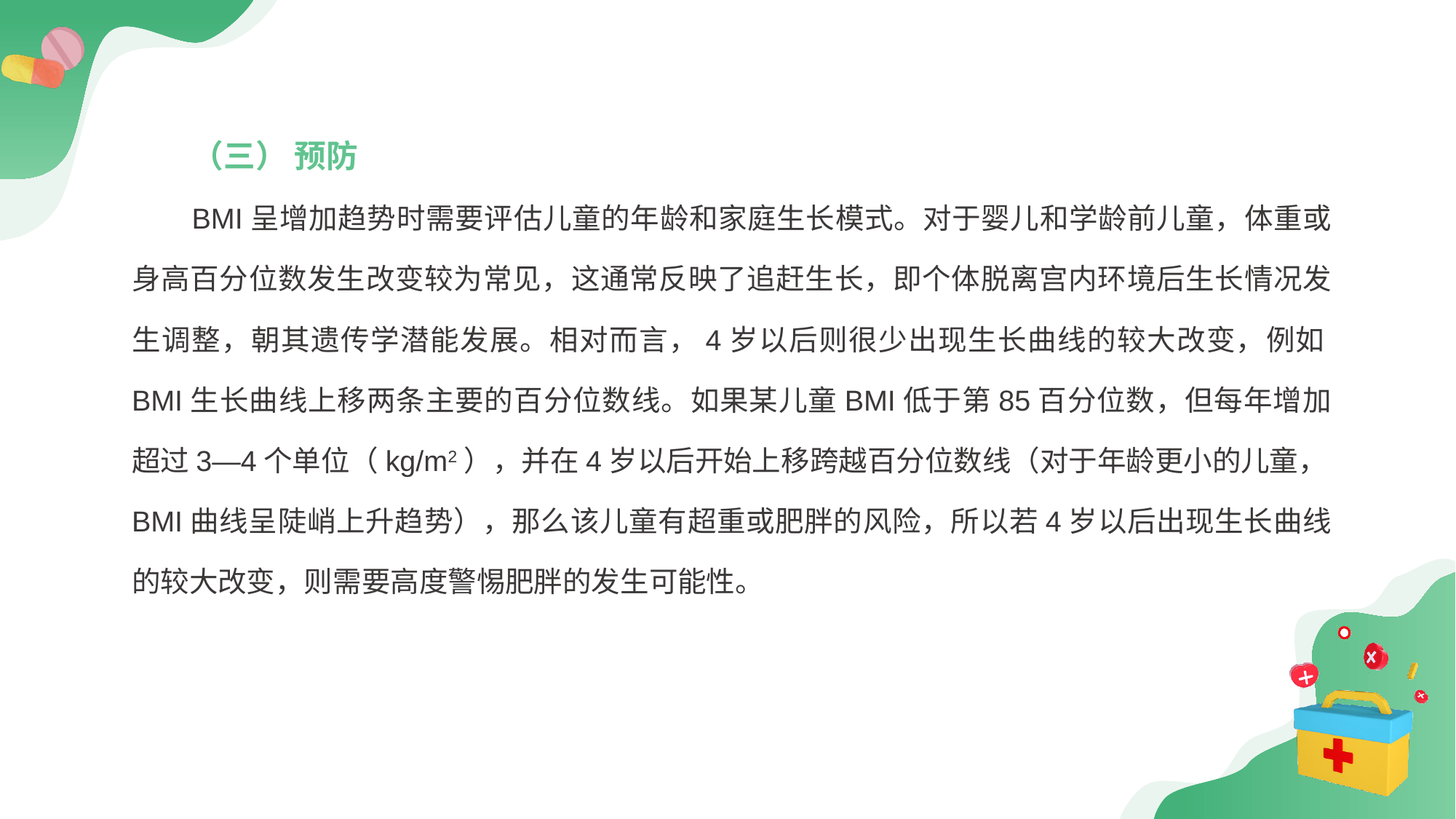

（三） 预防
BMI呈增加趋势时需要评估儿童的年龄和家庭生长模式。对于婴儿和学龄前儿童，体重或身高百分位数发生改变较为常见，这通常反映了追赶生长，即个体脱离宫内环境后生长情况发生调整，朝其遗传学潜能发展。相对而言，4岁以后则很少出现生长曲线的较大改变，例如BMI生长曲线上移两条主要的百分位数线。如果某儿童BMI低于第85百分位数，但每年增加超过3—4个单位（kg/m2），并在4岁以后开始上移跨越百分位数线（对于年龄更小的儿童，BMI曲线呈陡峭上升趋势），那么该儿童有超重或肥胖的风险，所以若4岁以后出现生长曲线的较大改变，则需要高度警惕肥胖的发生可能性。